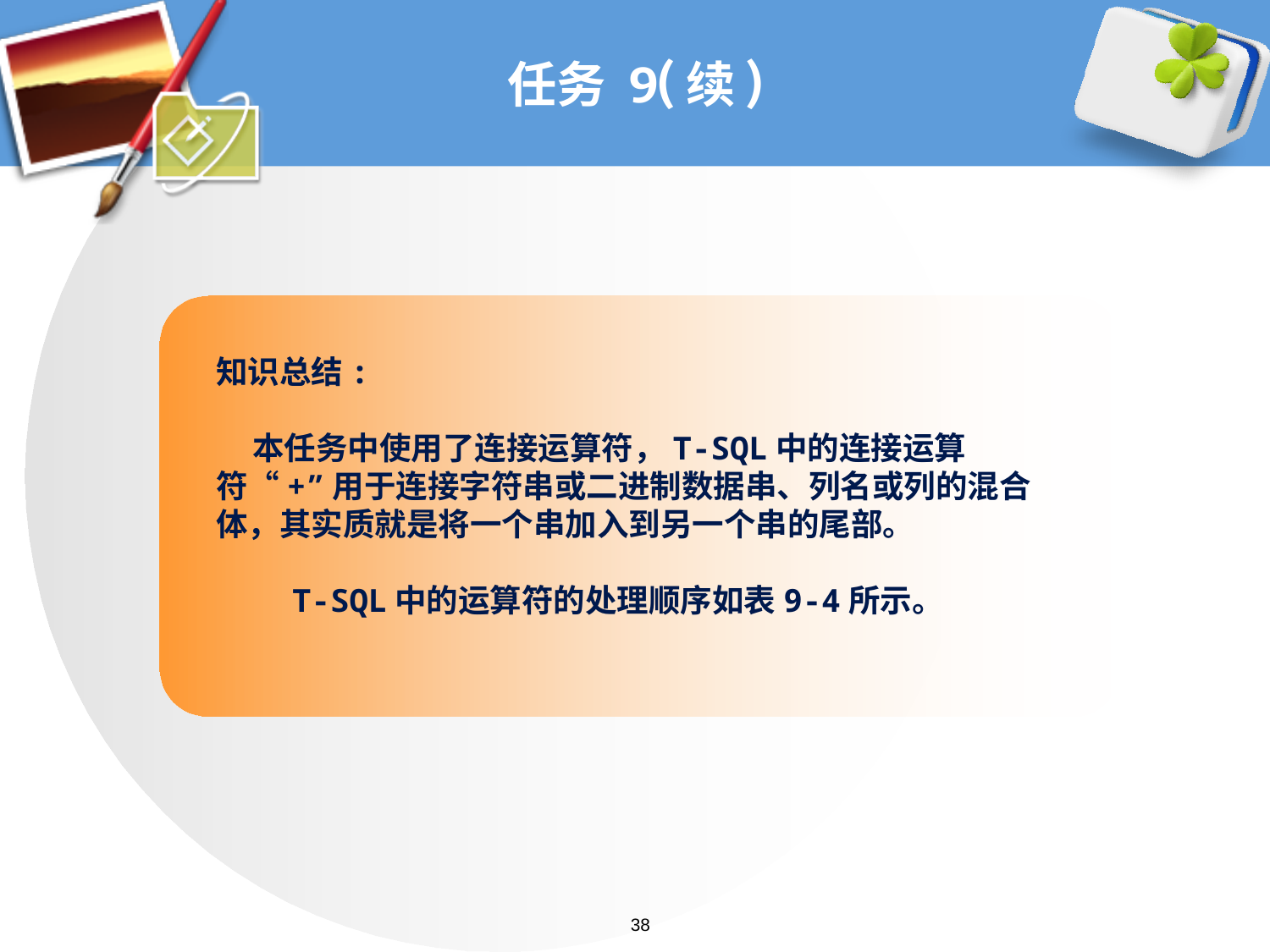

# 任务 9(续)

知识总结:

    本任务中使用了连接运算符，T-SQL中的连接运算符“+”用于连接字符串或二进制数据串、列名或列的混合体，其实质就是将一个串加入到另一个串的尾部。

    T-SQL中的运算符的处理顺序如表9-4所示。
38